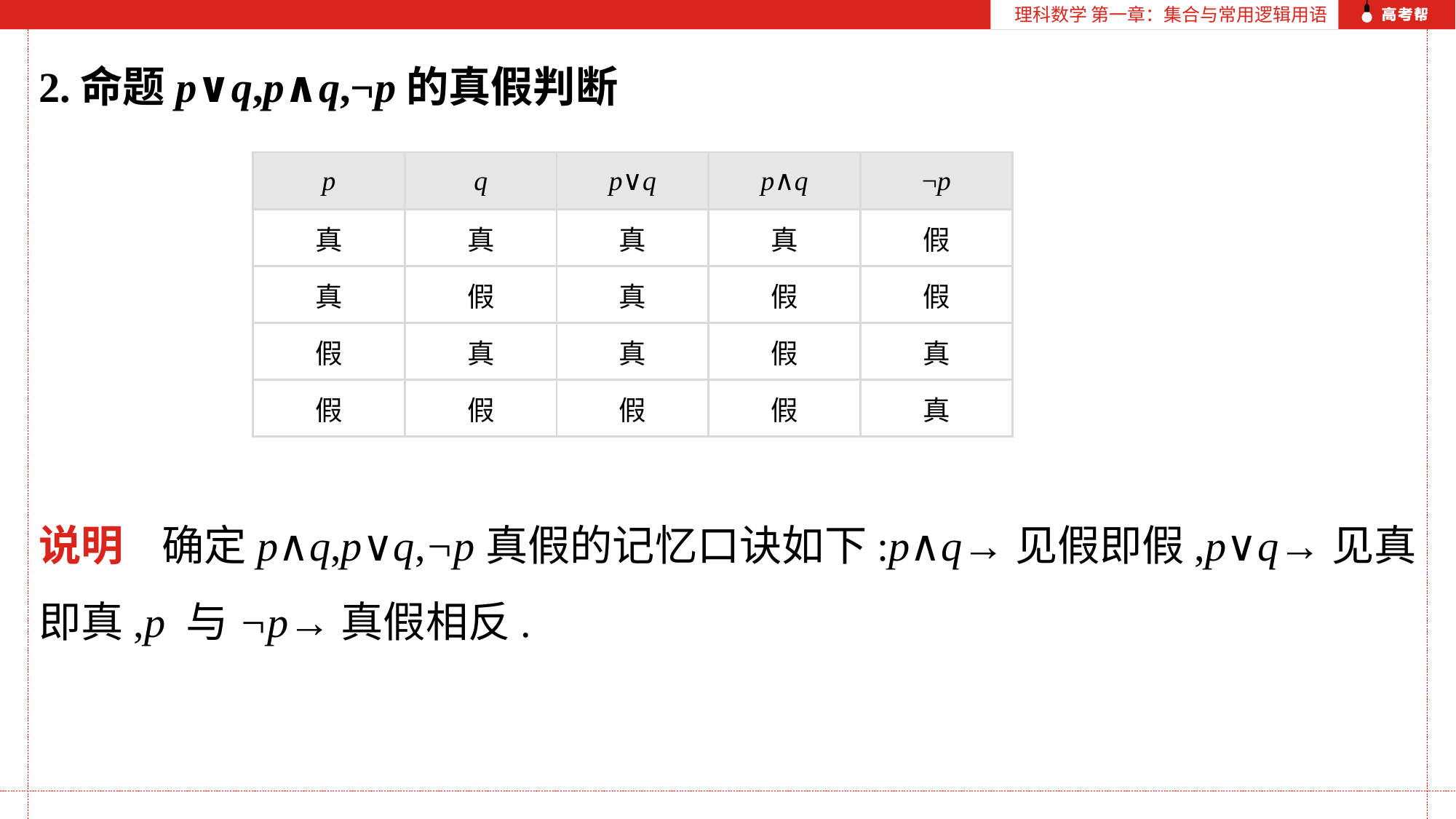

理科数学 第一章：集合与常用逻辑用语

2.命题p∨q,p∧q,¬p的真假判断

说明    确定p∧q,p∨q,¬p真假的记忆口诀如下:p∧q→见假即假,p∨q→见真即真,p 与¬p→真假相反.
| p | q | p∨q | p∧q | ¬p |
| --- | --- | --- | --- | --- |
| 真 | 真 | 真 | 真 | 假 |
| 真 | 假 | 真 | 假 | 假 |
| 假 | 真 | 真 | 假 | 真 |
| 假 | 假 | 假 | 假 | 真 |